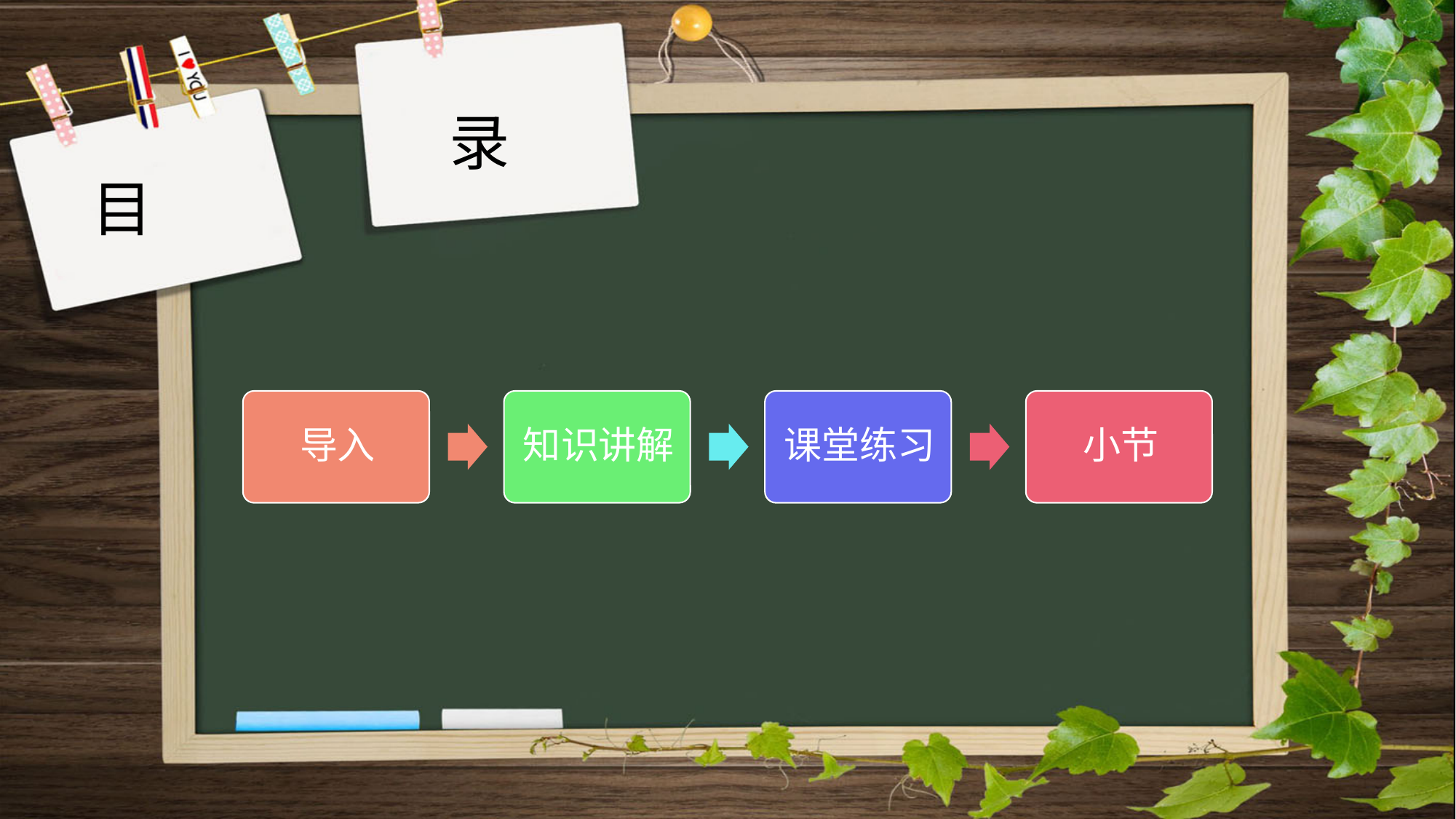

录
目
导入

知识讲解

课堂练习

小节
2